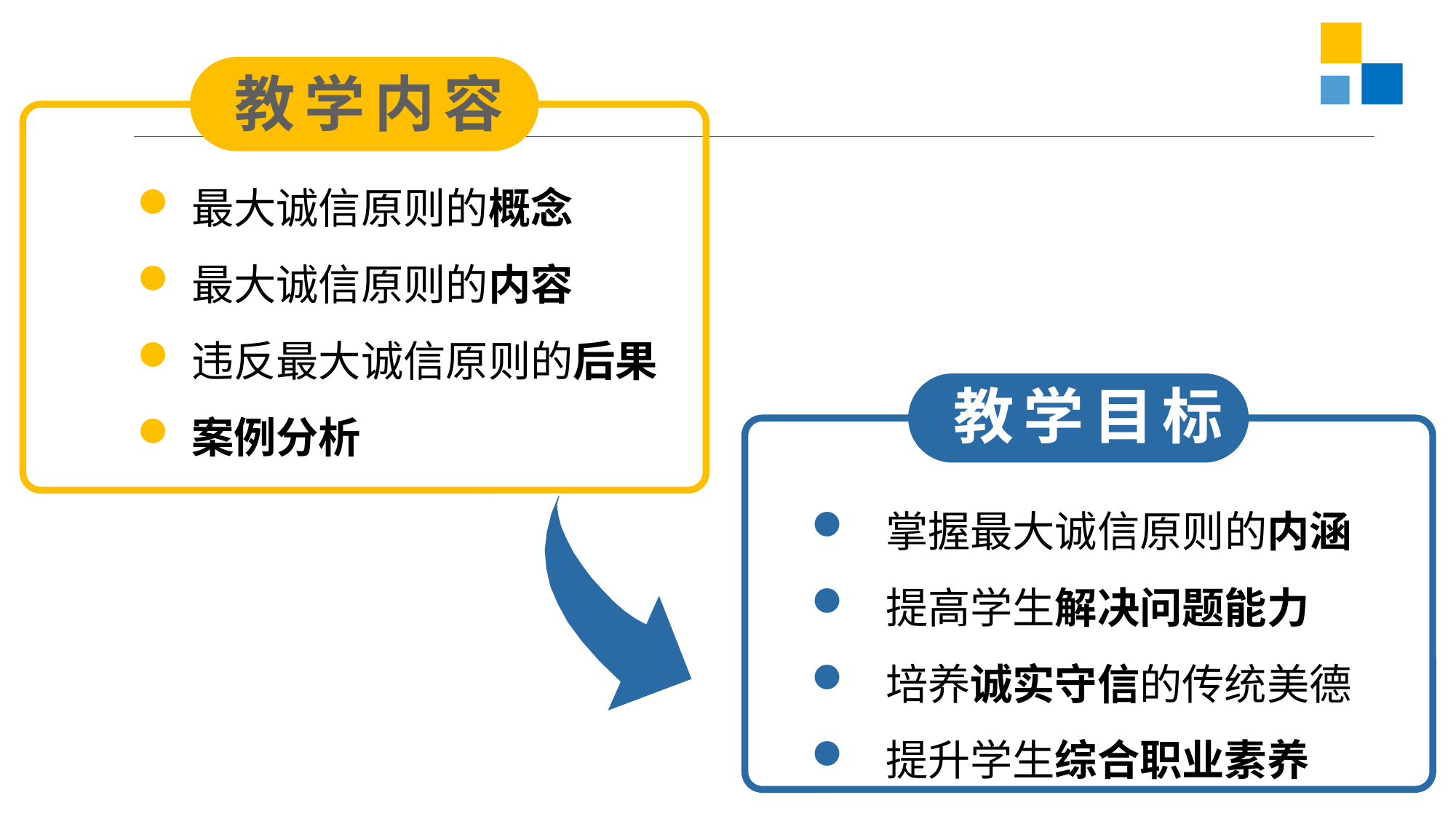

教学内容

最大诚信原则的概念
最大诚信原则的内容
违反最大诚信原则的后果
案例分析
教学目标

 掌握最大诚信原则的内涵
 提高学生解决问题能力
 培养诚实守信的传统美德
 提升学生综合职业素养